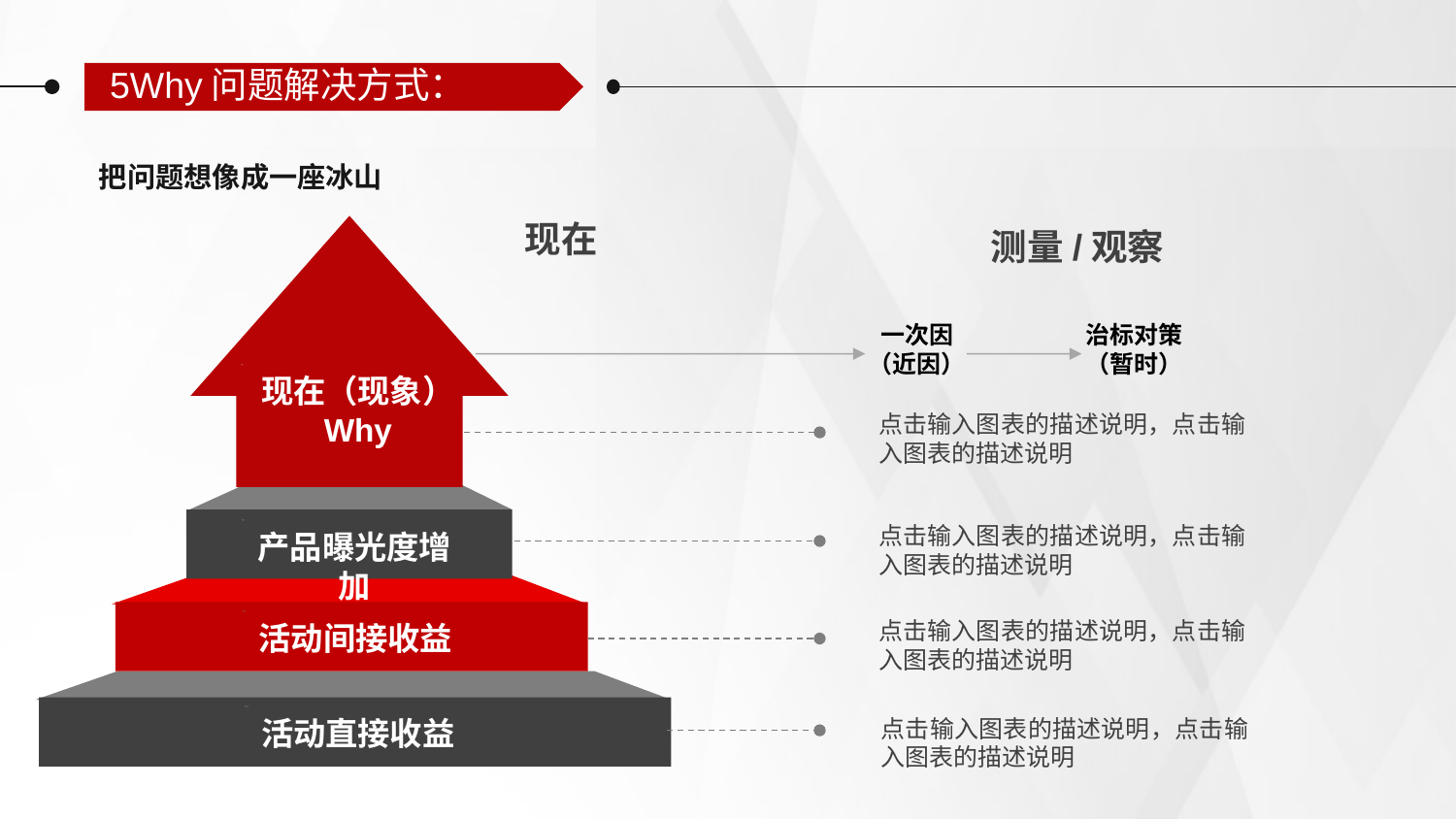

5Why问题解决方式：

把问题想像成一座冰山
现在

现在（现象）
Why
测量/观察
一次因
（近因）
治标对策
（暂时）

点击输入图表的描述说明，点击输入图表的描述说明

产品曝光度增加
点击输入图表的描述说明，点击输入图表的描述说明

活动间接收益
点击输入图表的描述说明，点击输入图表的描述说明

活动直接收益
点击输入图表的描述说明，点击输入图表的描述说明